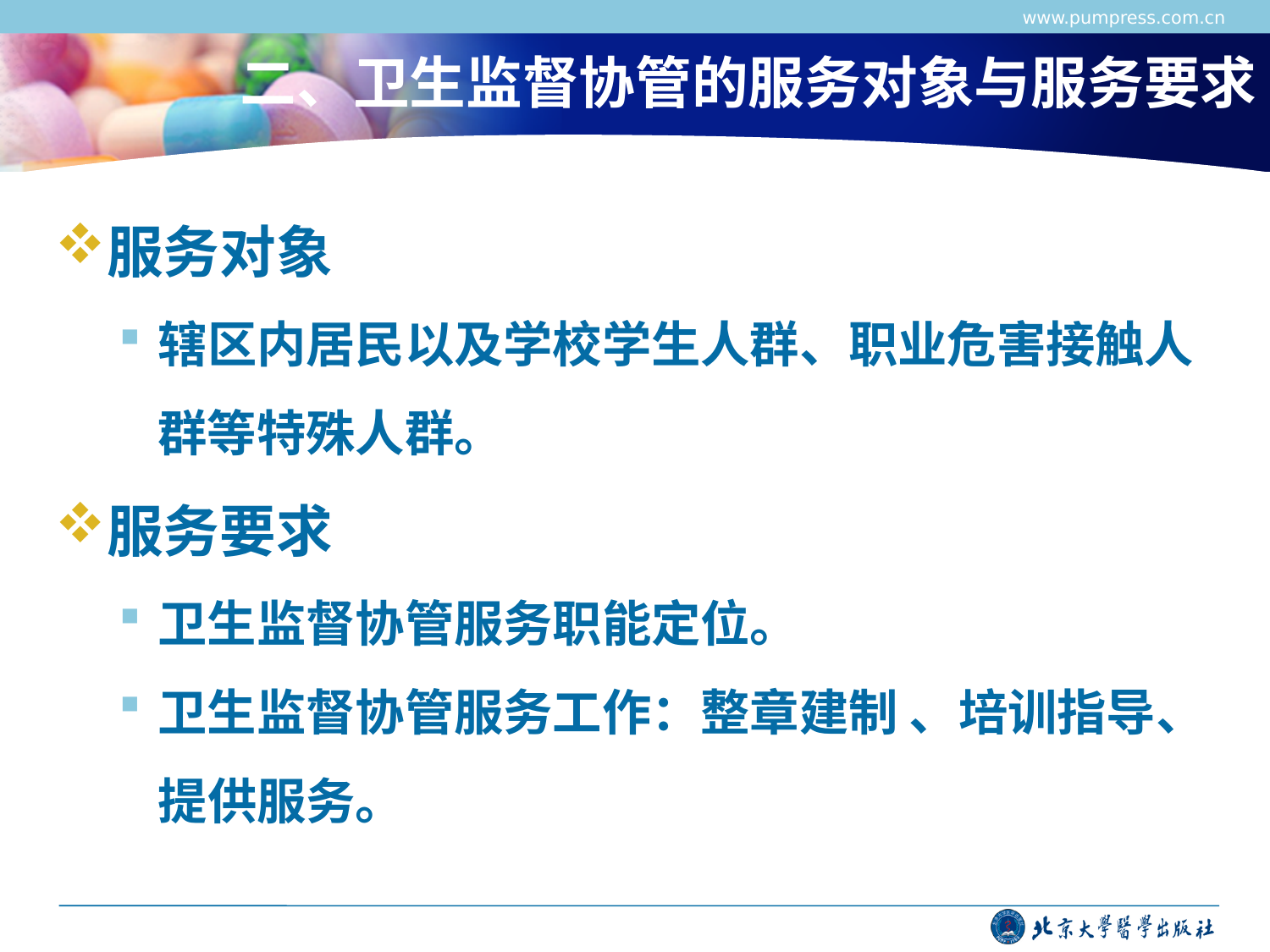

www.pumpress.com.cn
# 二、卫生监督协管的服务对象与服务要求
服务对象
辖区内居民以及学校学生人群、职业危害接触人群等特殊人群。
服务要求
卫生监督协管服务职能定位。
卫生监督协管服务工作：整章建制 、培训指导、提供服务。